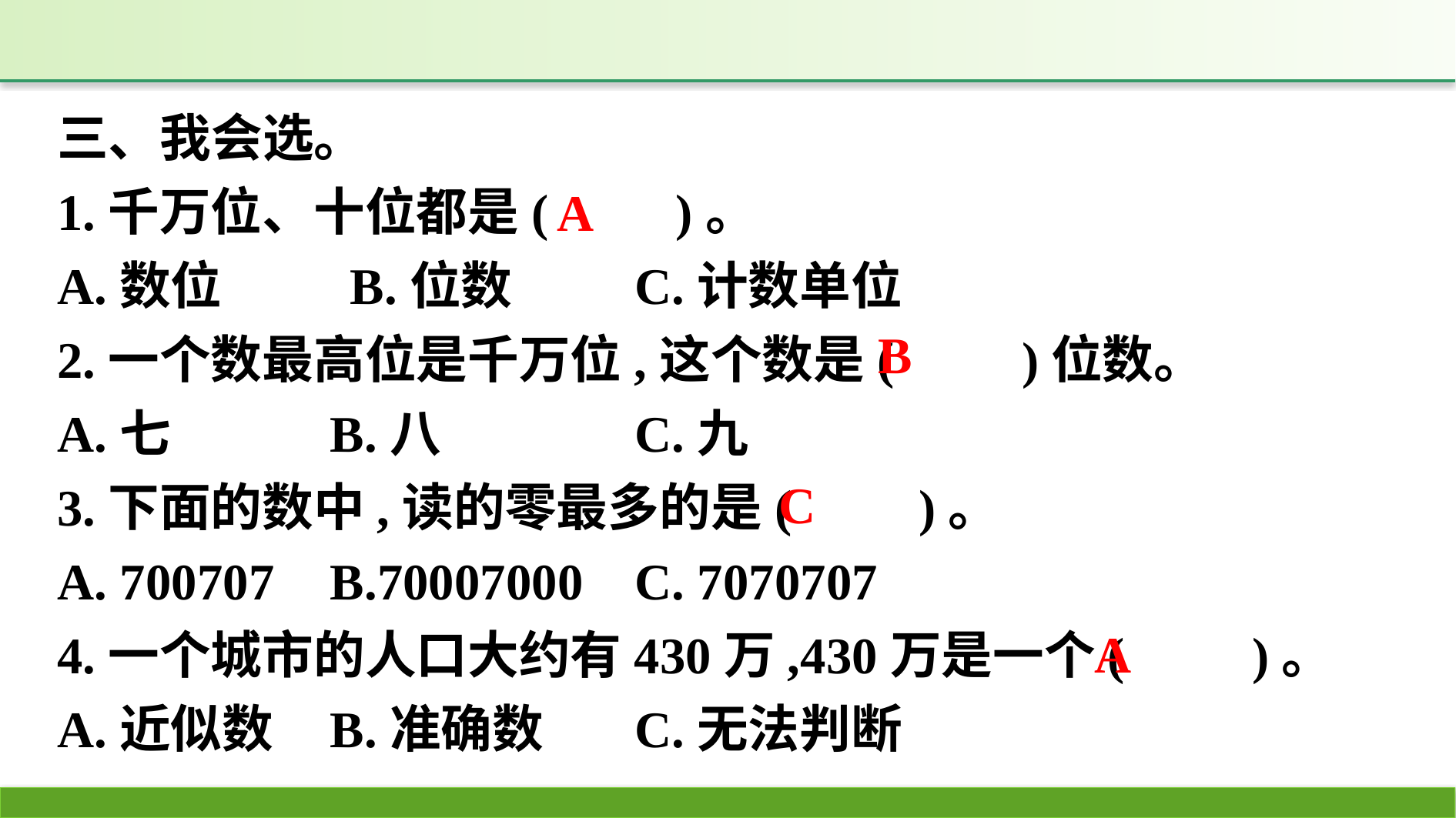

三、我会选。
1.千万位、十位都是(　　)。
A.数位 　　B.位数 　　	C.计数单位
2.一个数最高位是千万位,这个数是(　　)位数。
A.七		B.八			C.九
3.下面的数中,读的零最多的是(　　)。
A. 700707	B.70007000		C. 7070707
4.一个城市的人口大约有430万,430万是一个(　　)。
A.近似数	B.准确数		C.无法判断
A
B
C
A